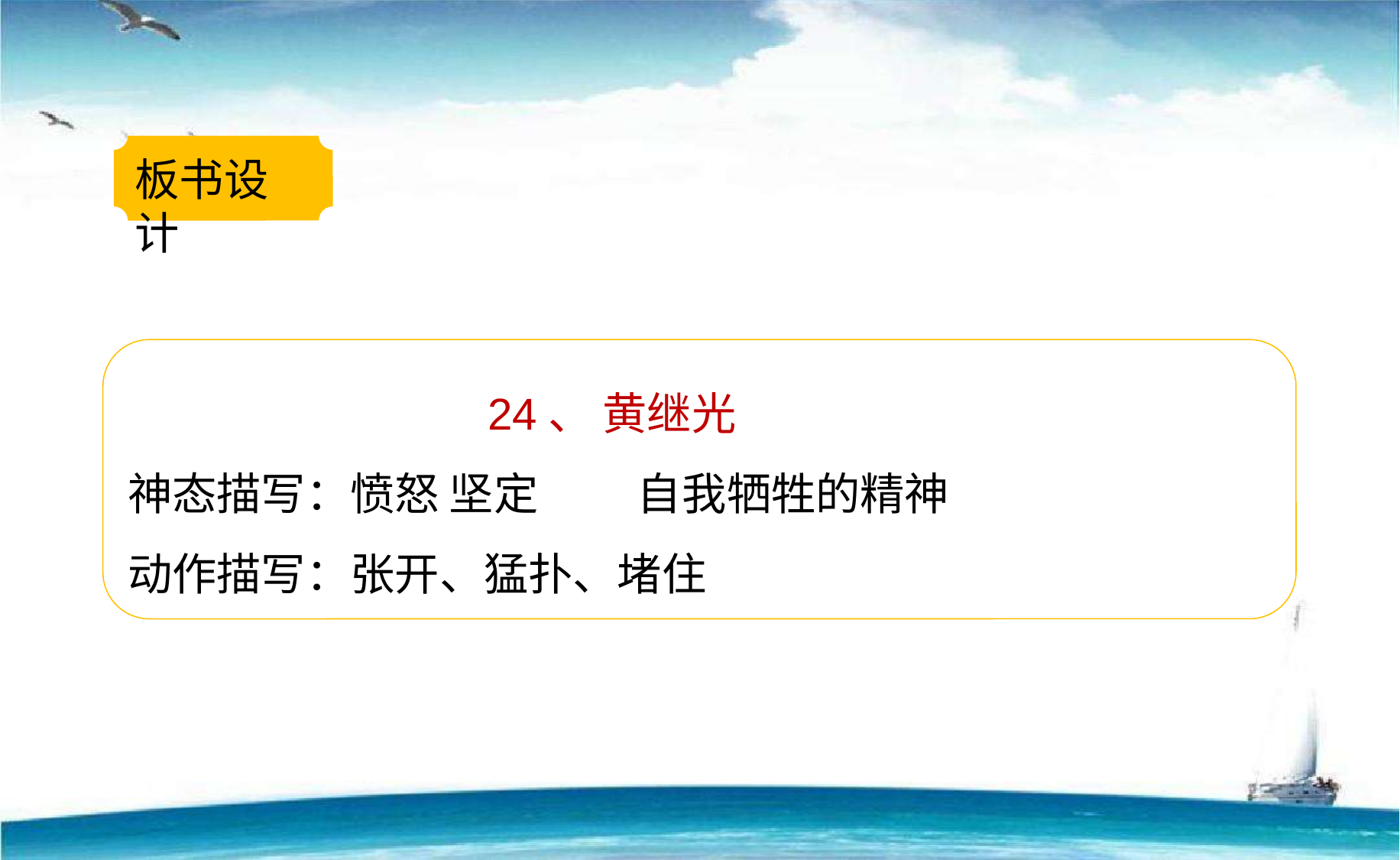

板书设计
                             24、 黄继光
神态描写：愤怒 坚定          自我牺牲的精神
动作描写：张开、猛扑、堵住